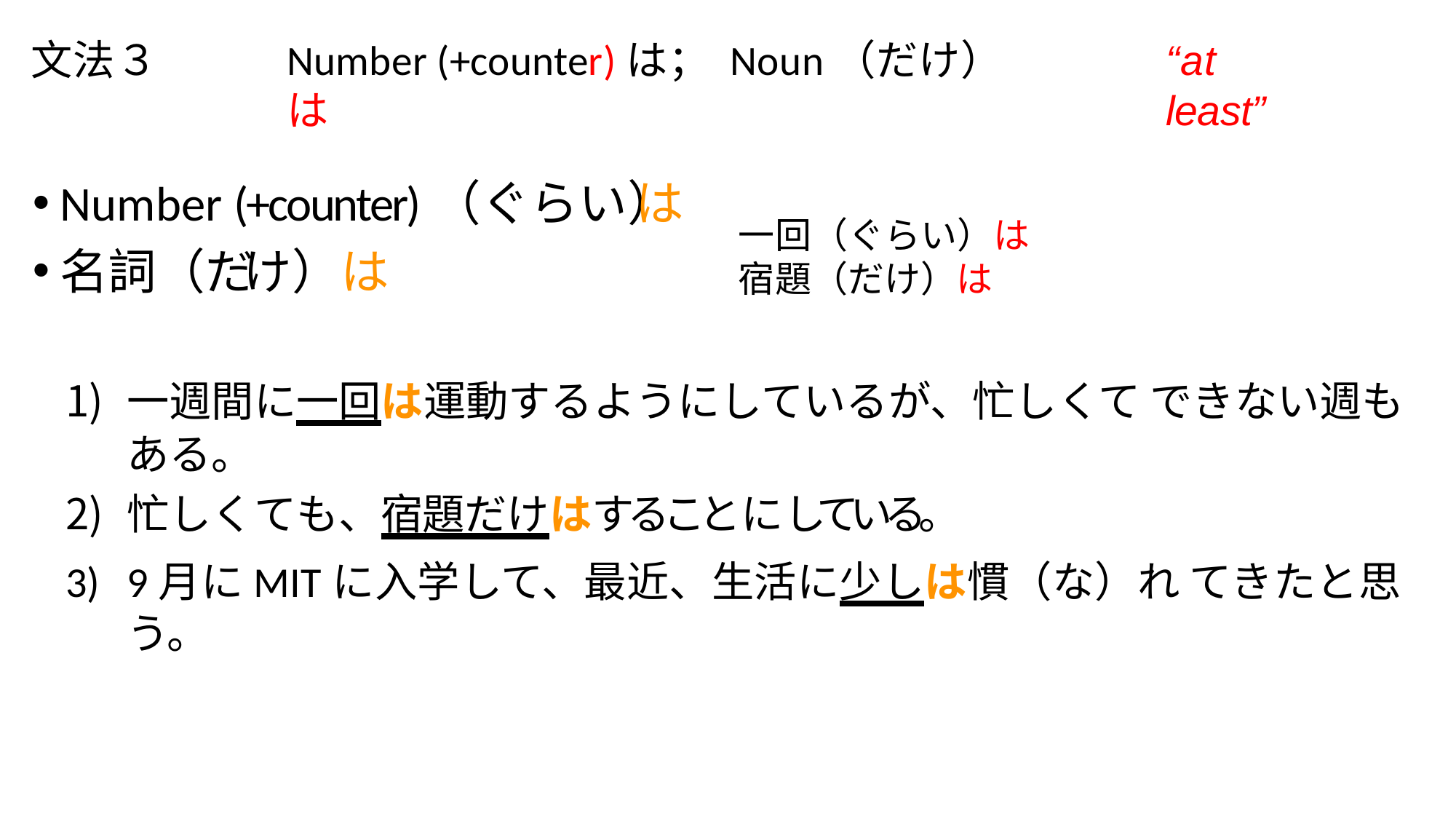

⽂法３
Number (+counter)は； Noun（だけ）は
“at least”
Number (+counter)（ぐらい）   は
名詞（だけ）は
⼀回（ぐらい）は 宿題（だけ）は
⼀週間に⼀回は運動するようにしているが、忙しくて できない週もある。
忙しくても、宿題だけはすることにしている。
9⽉にMITに⼊学して、最近、⽣活に少しは慣（な）れ てきたと思う。